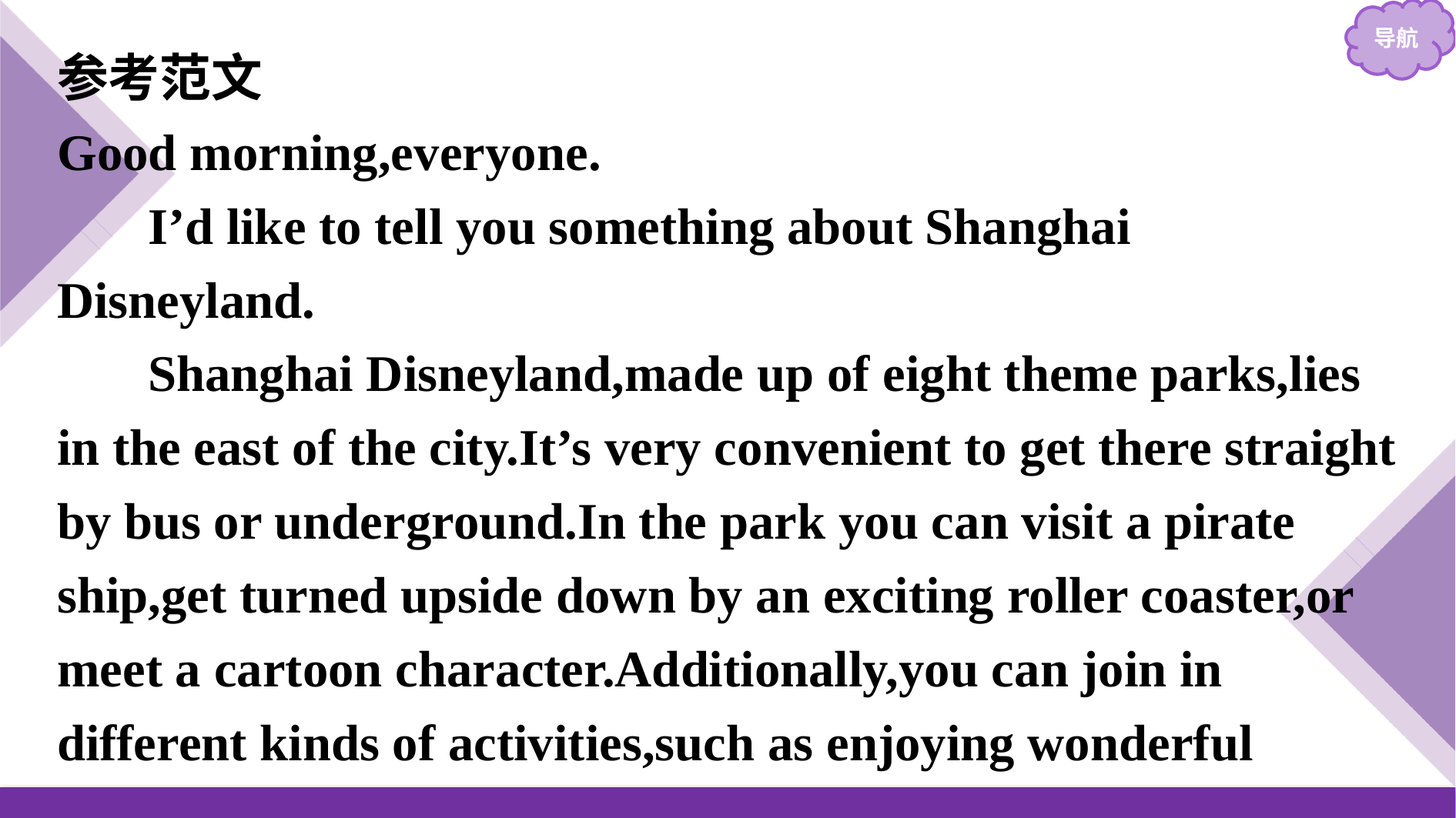

参考范文
Good morning,everyone.
I’d like to tell you something about Shanghai Disneyland.
Shanghai Disneyland,made up of eight theme parks,lies in the east of the city.It’s very convenient to get there straight by bus or underground.In the park you can visit a pirate ship,get turned upside down by an exciting roller coaster,or meet a cartoon character.Additionally,you can join in different kinds of activities,such as enjoying wonderful